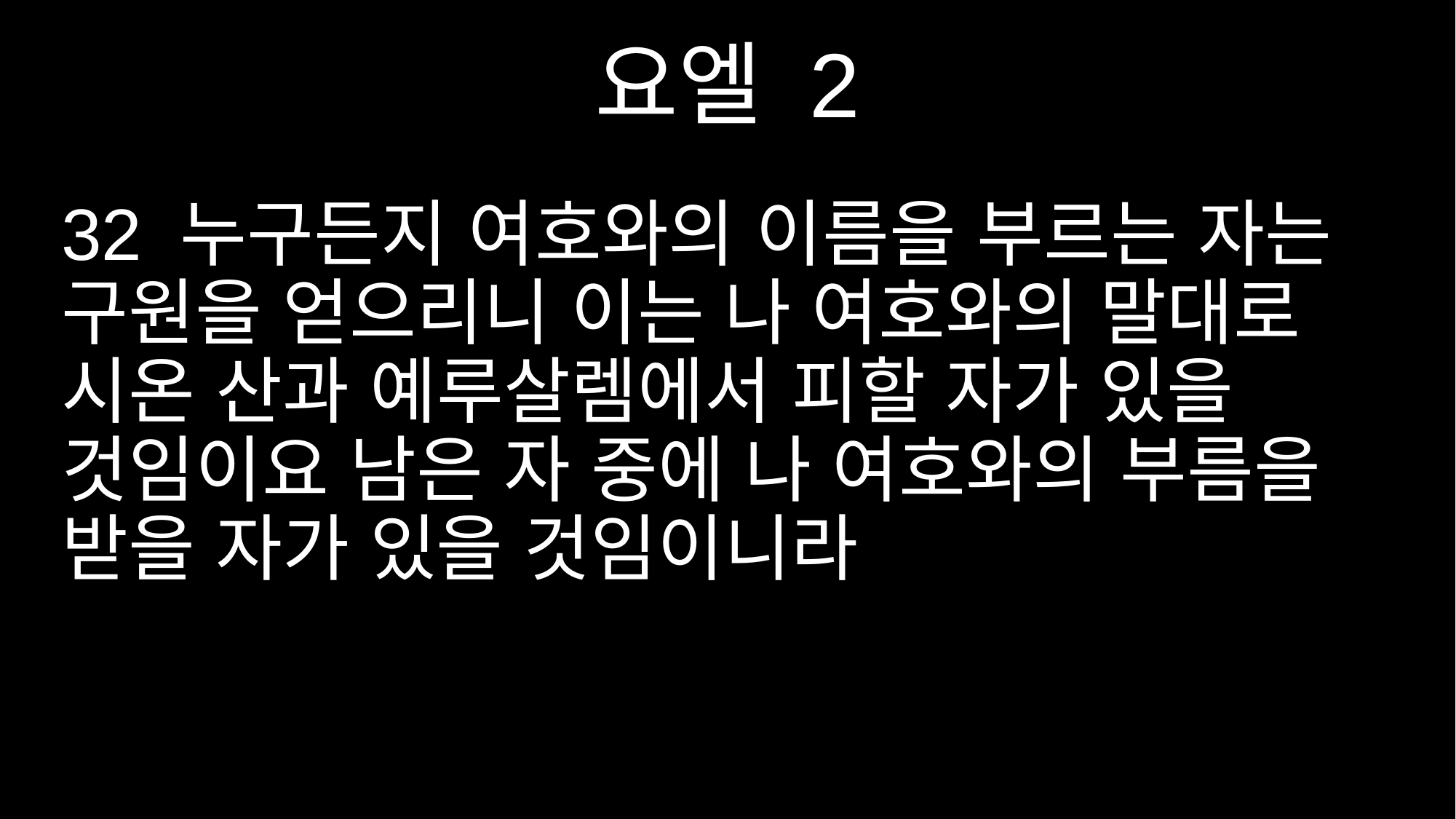

요엘 2
32 누구든지 여호와의 이름을 부르는 자는 구원을 얻으리니 이는 나 여호와의 말대로 시온 산과 예루살렘에서 피할 자가 있을 것임이요 남은 자 중에 나 여호와의 부름을 받을 자가 있을 것임이니라